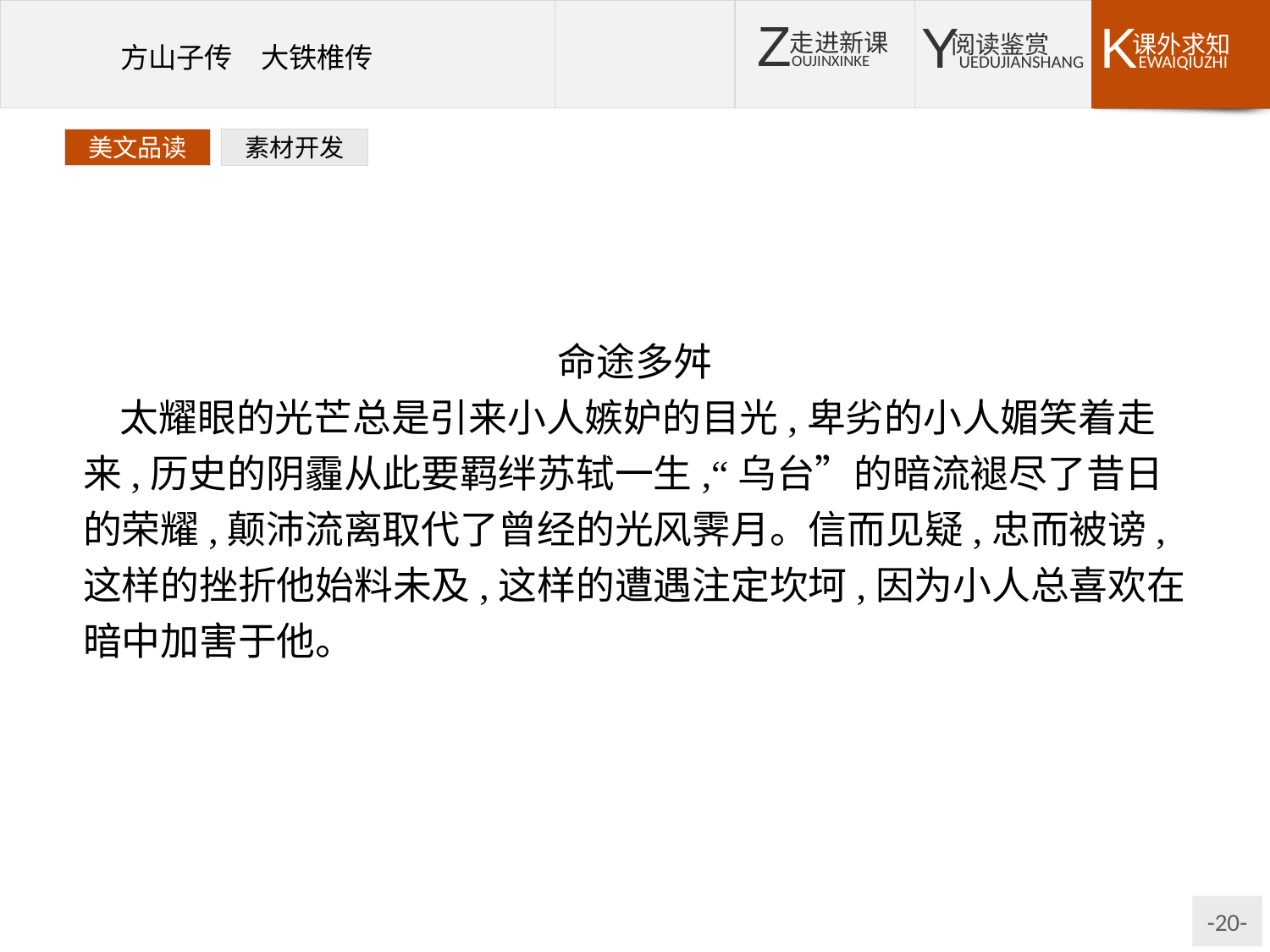

美文品读
素材开发
命途多舛
太耀眼的光芒总是引来小人嫉妒的目光,卑劣的小人媚笑着走来,历史的阴霾从此要羁绊苏轼一生,“乌台”的暗流褪尽了昔日的荣耀,颠沛流离取代了曾经的光风霁月。信而见疑,忠而被谤,这样的挫折他始料未及,这样的遭遇注定坎坷,因为小人总喜欢在暗中加害于他。